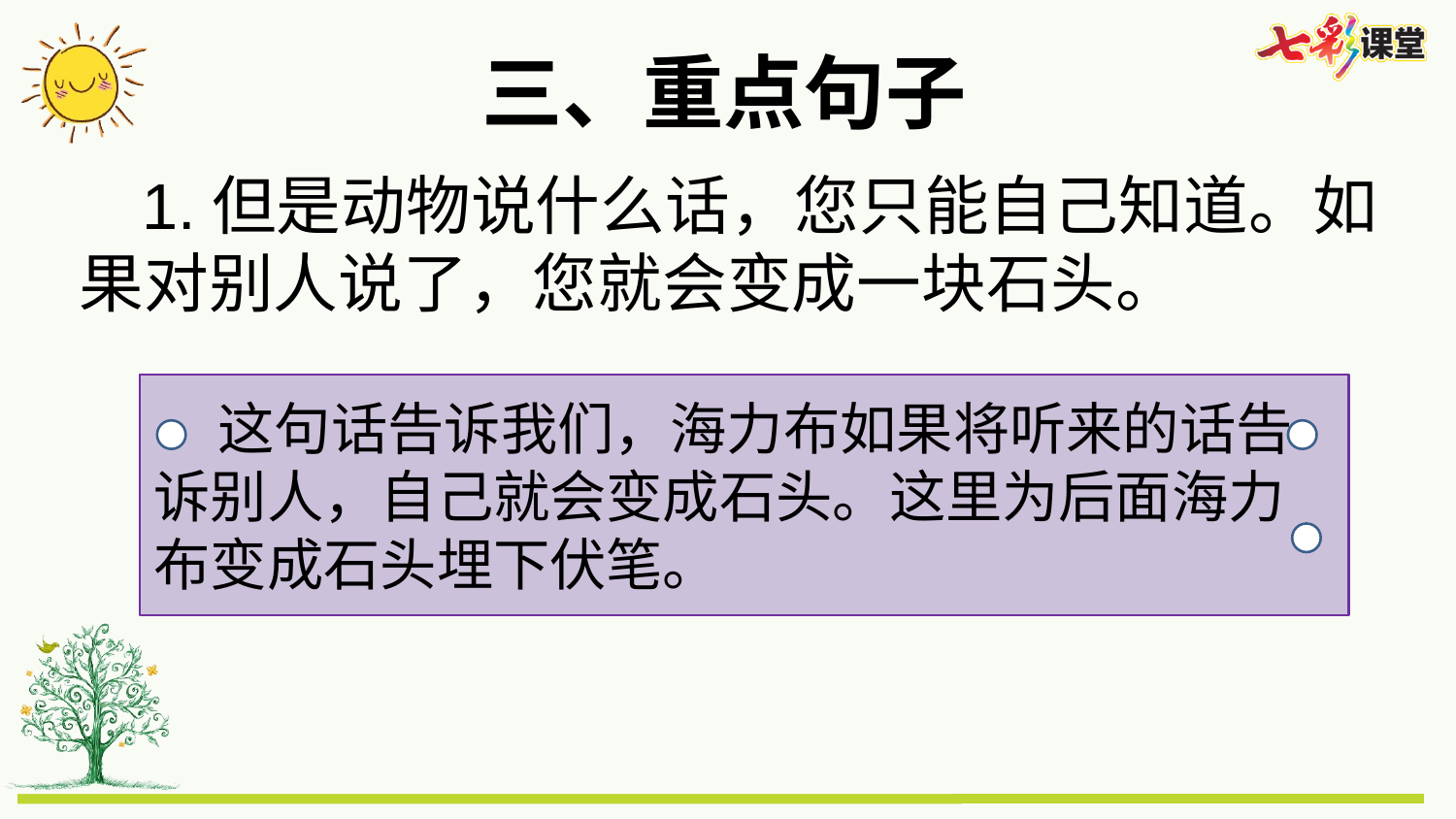

三、重点句子
    1.但是动物说什么话，您只能自己知道。如果对别人说了，您就会变成一块石头。
    这句话告诉我们，海力布如果将听来的话告诉别人，自己就会变成石头。这里为后面海力布变成石头埋下伏笔。